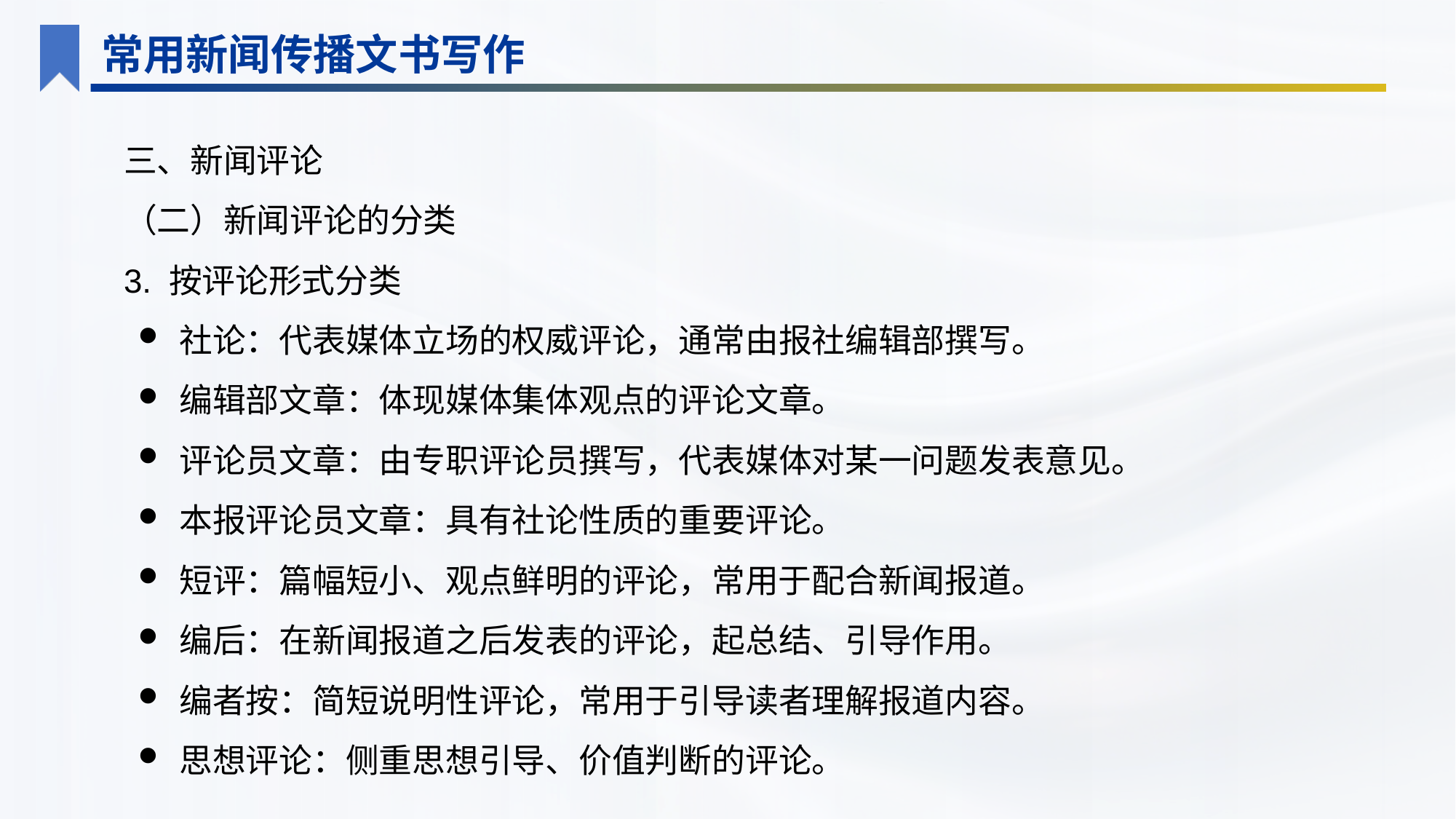

常用新闻传播文书写作
三、新闻评论
（二）新闻评论的分类
3. 按评论形式分类
社论：代表媒体立场的权威评论，通常由报社编辑部撰写。
编辑部文章：体现媒体集体观点的评论文章。
评论员文章：由专职评论员撰写，代表媒体对某一问题发表意见。
本报评论员文章：具有社论性质的重要评论。
短评：篇幅短小、观点鲜明的评论，常用于配合新闻报道。
编后：在新闻报道之后发表的评论，起总结、引导作用。
编者按：简短说明性评论，常用于引导读者理解报道内容。
思想评论：侧重思想引导、价值判断的评论。